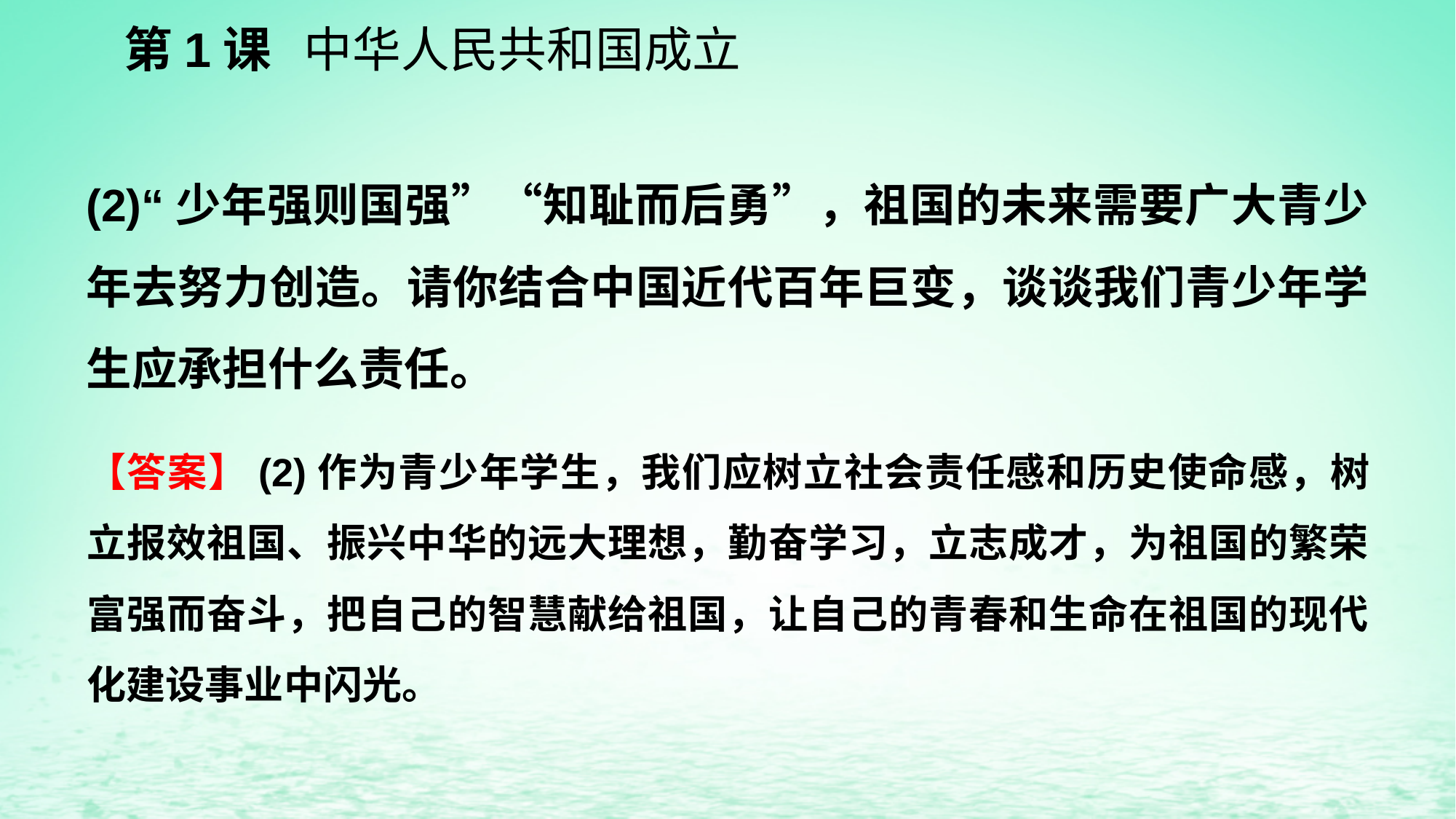

第1课   中华人民共和国成立
(2)“少年强则国强”“知耻而后勇”，祖国的未来需要广大青少年去努力创造。请你结合中国近代百年巨变，谈谈我们青少年学生应承担什么责任。
【答案】(2)作为青少年学生，我们应树立社会责任感和历史使命感，树立报效祖国、振兴中华的远大理想，勤奋学习，立志成才，为祖国的繁荣富强而奋斗，把自己的智慧献给祖国，让自己的青春和生命在祖国的现代化建设事业中闪光。